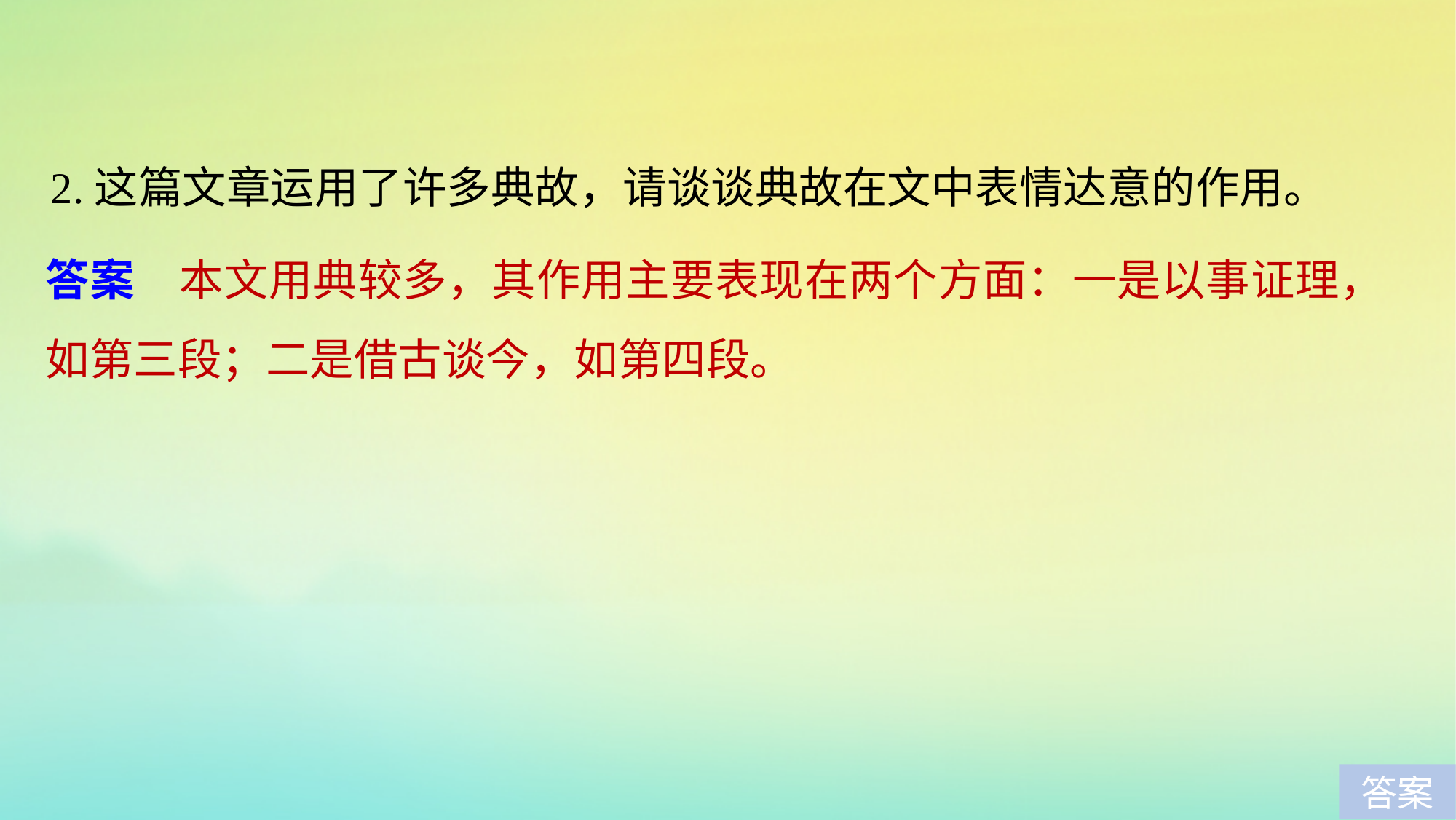

2.这篇文章运用了许多典故，请谈谈典故在文中表情达意的作用。
答案　本文用典较多，其作用主要表现在两个方面：一是以事证理，如第三段；二是借古谈今，如第四段。
答案